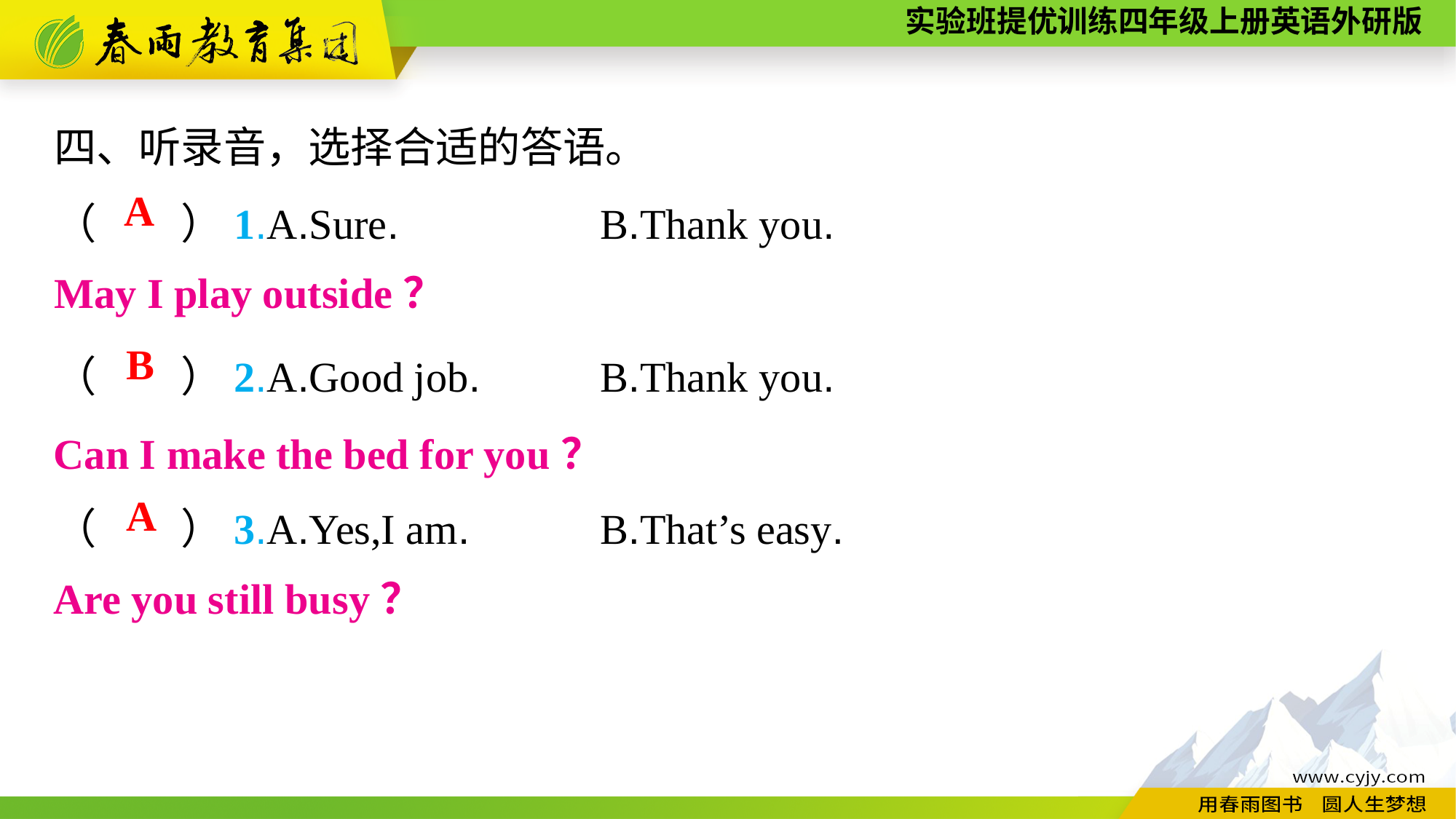

四、听录音，选择合适的答语。
（　　）1.A.Sure.		B.Thank you.

（　　）2.A.Good job.		B.Thank you.

（　　）3.A.Yes,I am.		B.That’s easy.

A
May I play outside？
B
Can I make the bed for you？
A
Are you still busy？